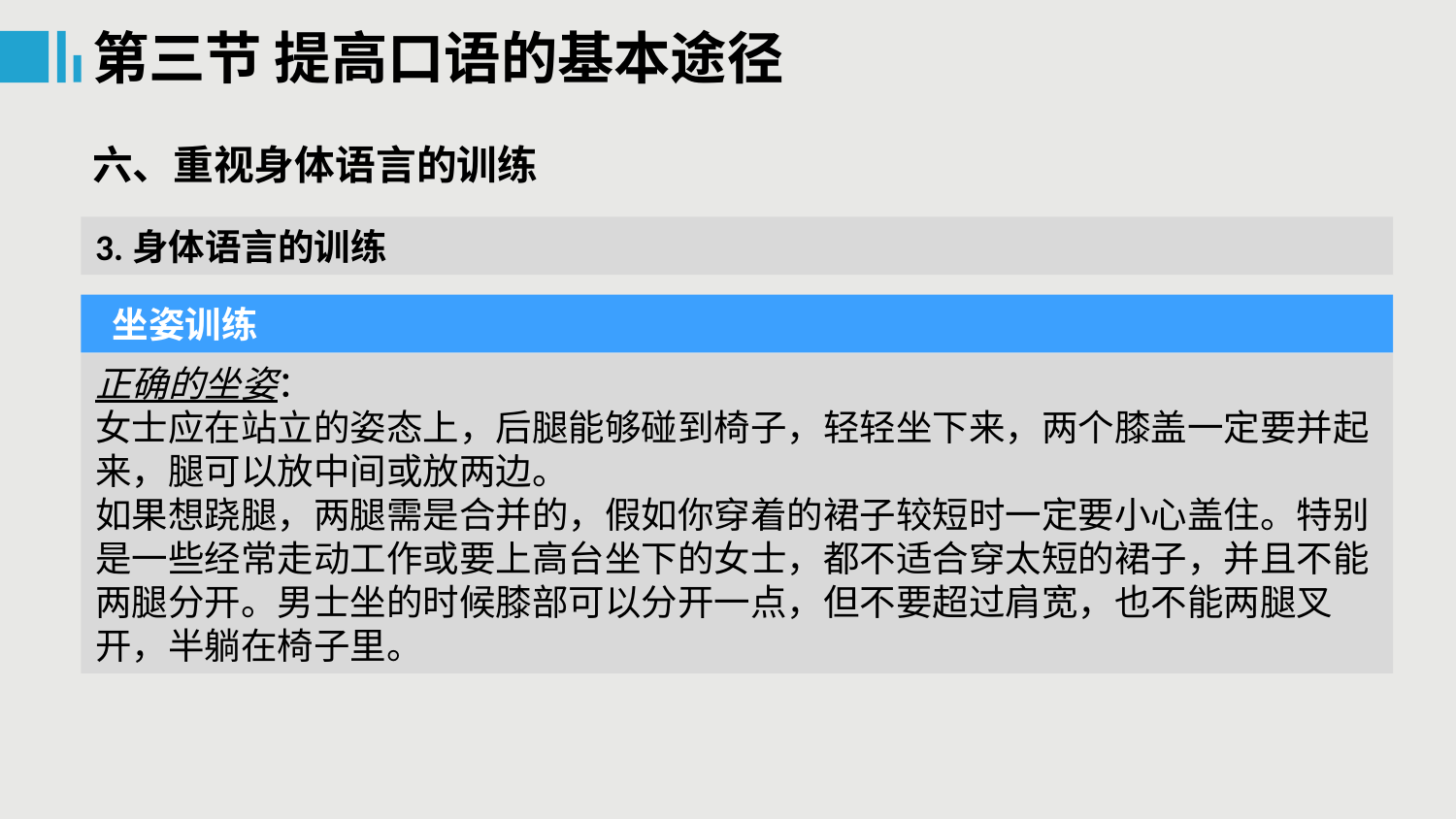

第三节 提高口语的基本途径

六、重视身体语言的训练
3.身体语言的训练
 坐姿训练
正确的坐姿：
女士应在站立的姿态上，后腿能够碰到椅子，轻轻坐下来，两个膝盖一定要并起来，腿可以放中间或放两边。
如果想跷腿，两腿需是合并的，假如你穿着的裙子较短时一定要小心盖住。特别是一些经常走动工作或要上高台坐下的女士，都不适合穿太短的裙子，并且不能两腿分开。男士坐的时候膝部可以分开一点，但不要超过肩宽，也不能两腿叉开，半躺在椅子里。